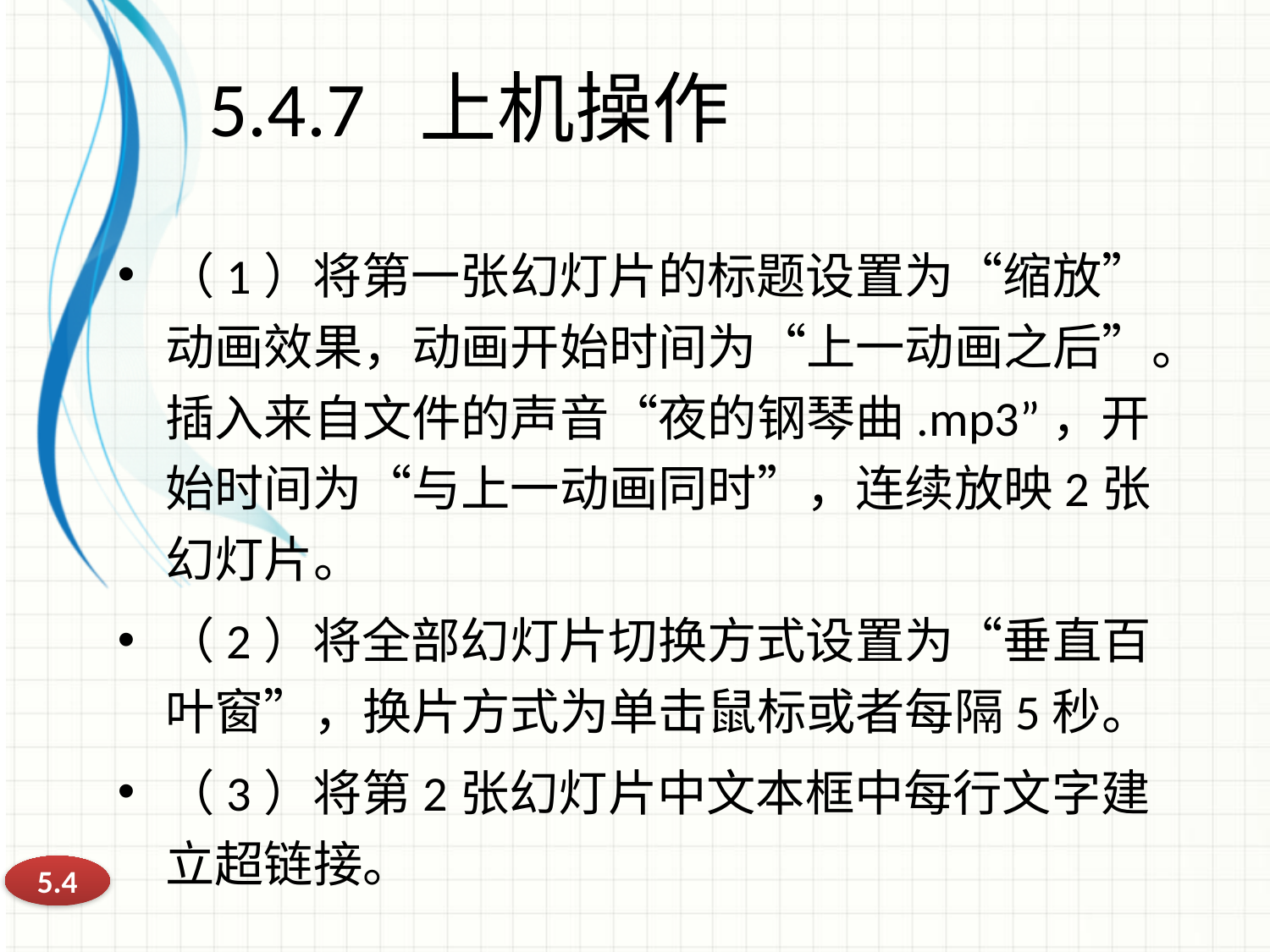

# 5.4.7  上机操作
（1）将第一张幻灯片的标题设置为“缩放”动画效果，动画开始时间为“上一动画之后”。插入来自文件的声音“夜的钢琴曲.mp3”，开始时间为“与上一动画同时”，连续放映2张幻灯片。
（2）将全部幻灯片切换方式设置为“垂直百叶窗”，换片方式为单击鼠标或者每隔5秒。
（3）将第2张幻灯片中文本框中每行文字建立超链接。